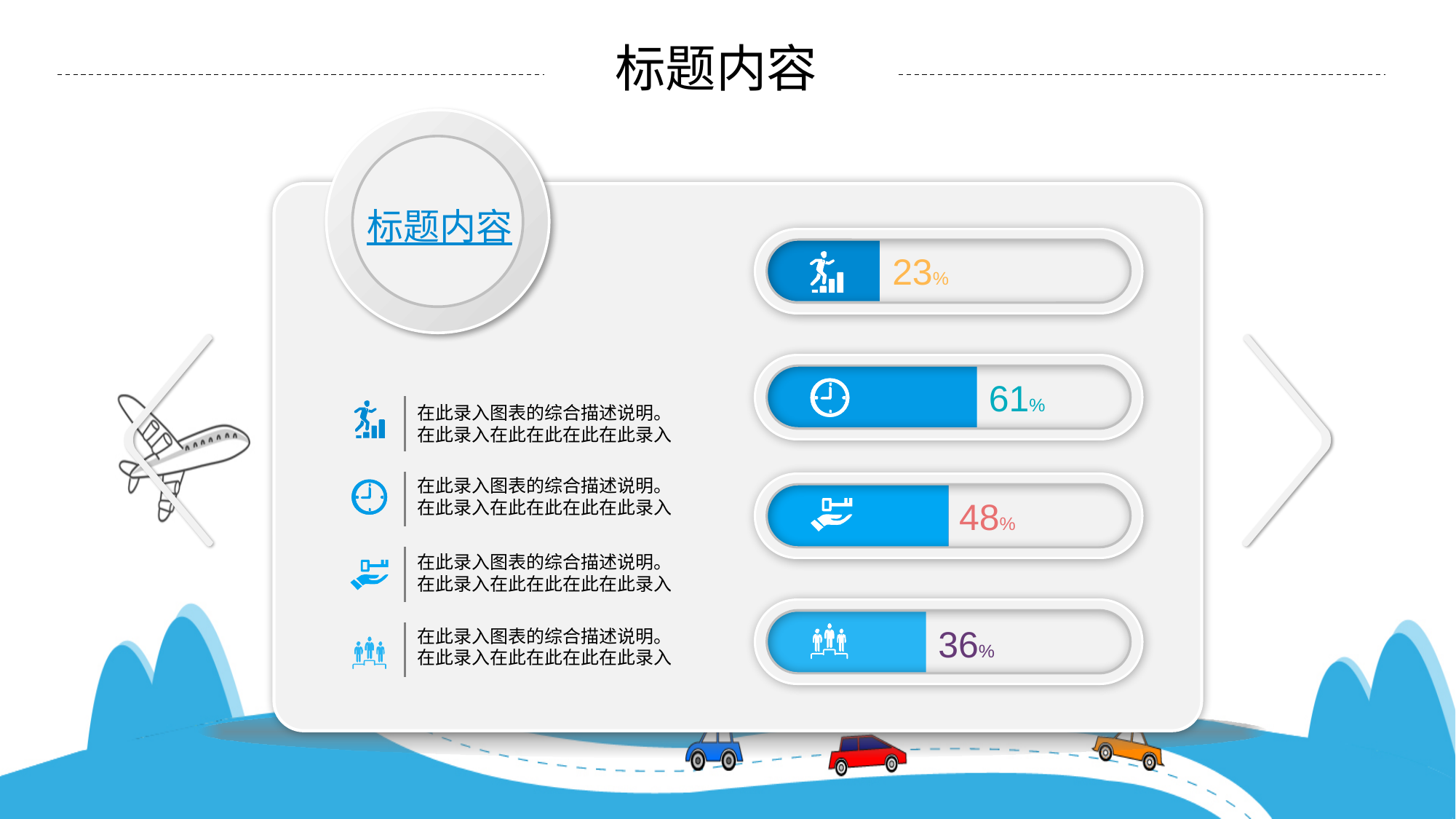

标题内容

标题内容

23%

61%

在此录入图表的综合描述说明。在此录入在此在此在此在此录入

在此录入图表的综合描述说明。在此录入在此在此在此在此录入

48%

在此录入图表的综合描述说明。在此录入在此在此在此在此录入

36%
在此录入图表的综合描述说明。在此录入在此在此在此在此录入